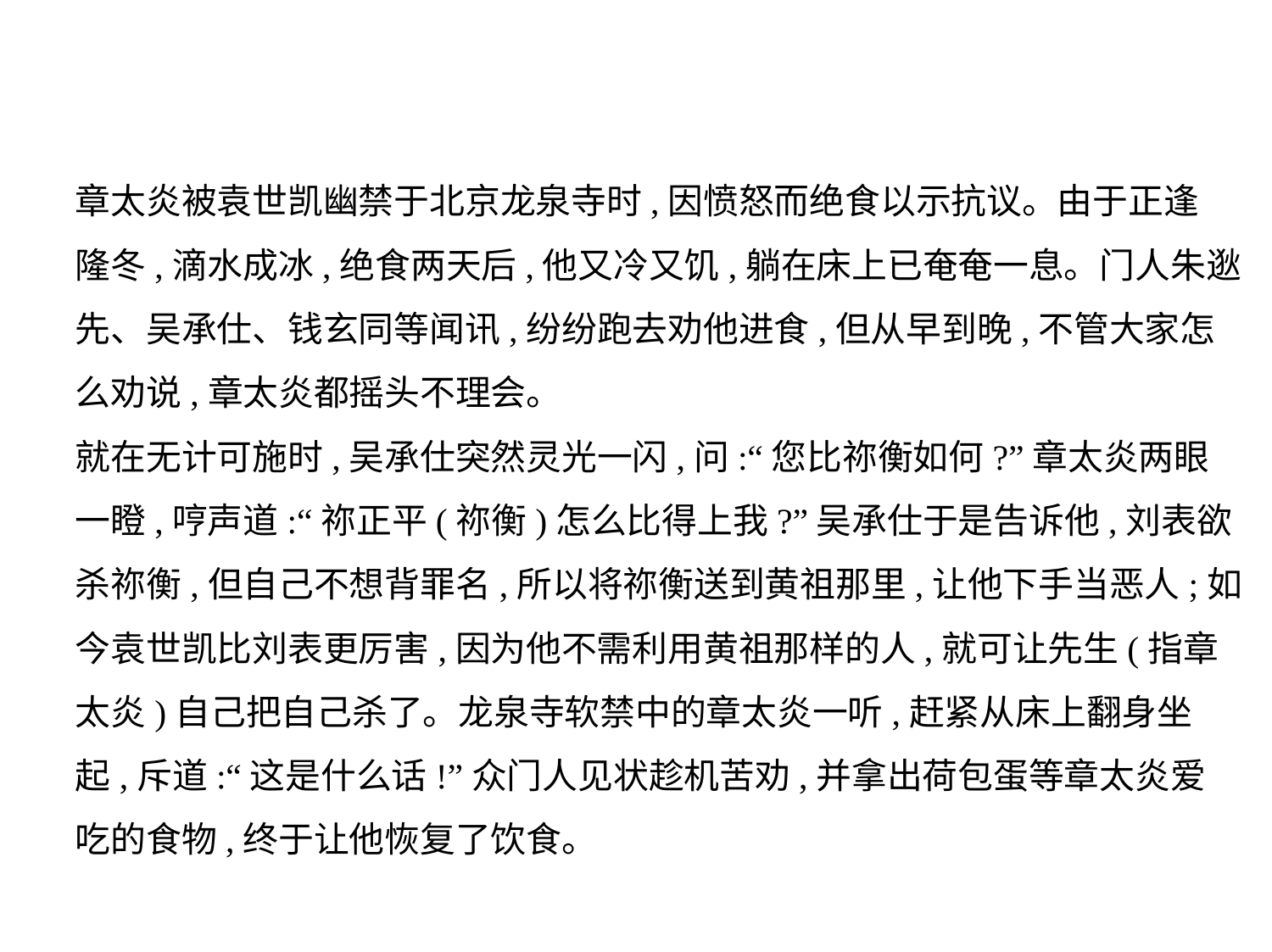

章太炎被袁世凯幽禁于北京龙泉寺时,因愤怒而绝食以示抗议。由于正逢
隆冬,滴水成冰,绝食两天后,他又冷又饥,躺在床上已奄奄一息。门人朱逖
先、吴承仕、钱玄同等闻讯,纷纷跑去劝他进食,但从早到晚,不管大家怎
么劝说,章太炎都摇头不理会。
就在无计可施时,吴承仕突然灵光一闪,问:“您比祢衡如何?”章太炎两眼
一瞪,哼声道:“祢正平(祢衡)怎么比得上我?”吴承仕于是告诉他,刘表欲
杀祢衡,但自己不想背罪名,所以将祢衡送到黄祖那里,让他下手当恶人;如
今袁世凯比刘表更厉害,因为他不需利用黄祖那样的人,就可让先生(指章
太炎)自己把自己杀了。龙泉寺软禁中的章太炎一听,赶紧从床上翻身坐
起,斥道:“这是什么话!”众门人见状趁机苦劝,并拿出荷包蛋等章太炎爱
吃的食物,终于让他恢复了饮食。